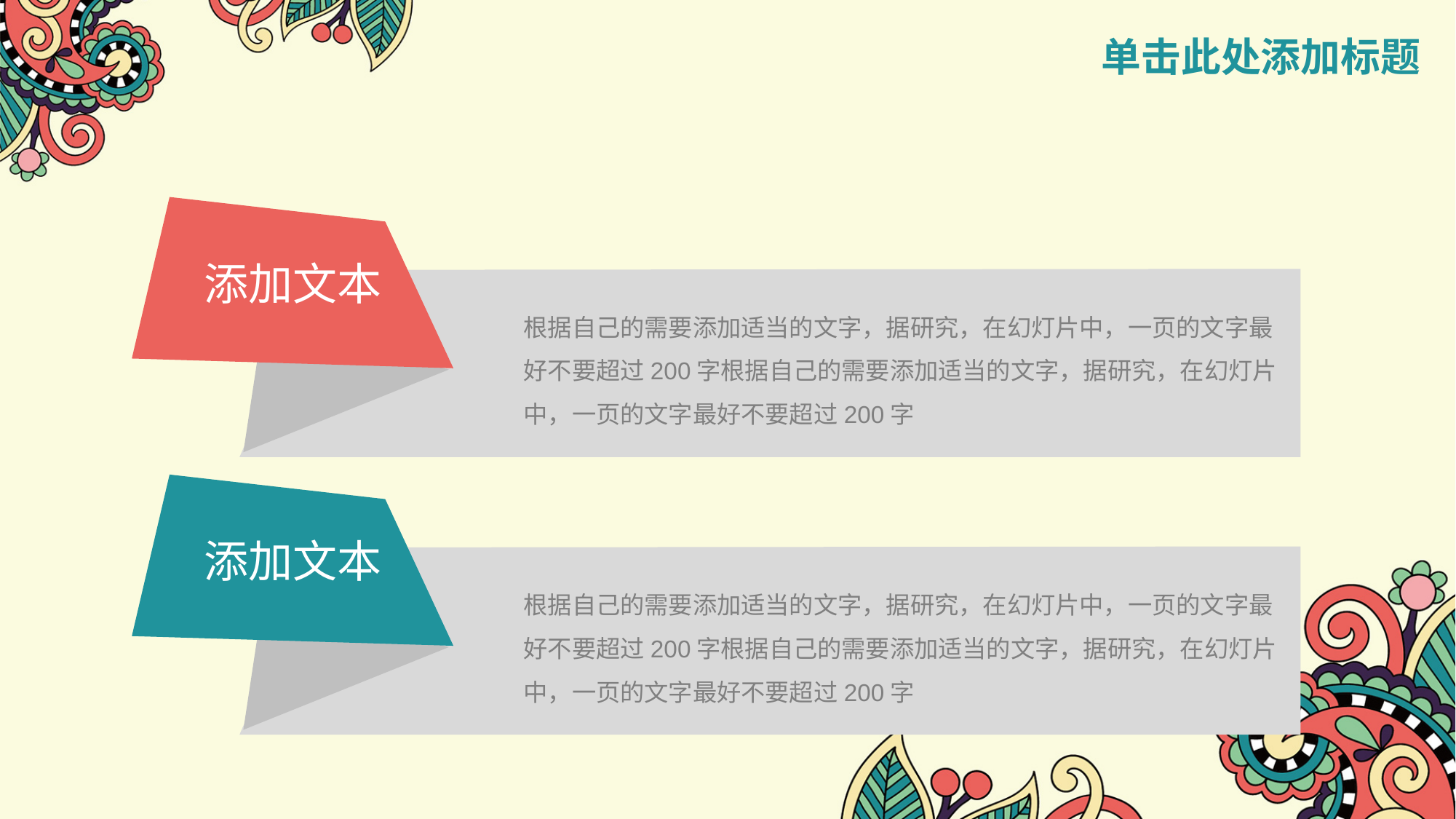

# 单击此处添加标题
添加文本
根据自己的需要添加适当的文字，据研究，在幻灯片中，一页的文字最好不要超过200字根据自己的需要添加适当的文字，据研究，在幻灯片中，一页的文字最好不要超过200字

添加文本
根据自己的需要添加适当的文字，据研究，在幻灯片中，一页的文字最好不要超过200字根据自己的需要添加适当的文字，据研究，在幻灯片中，一页的文字最好不要超过200字